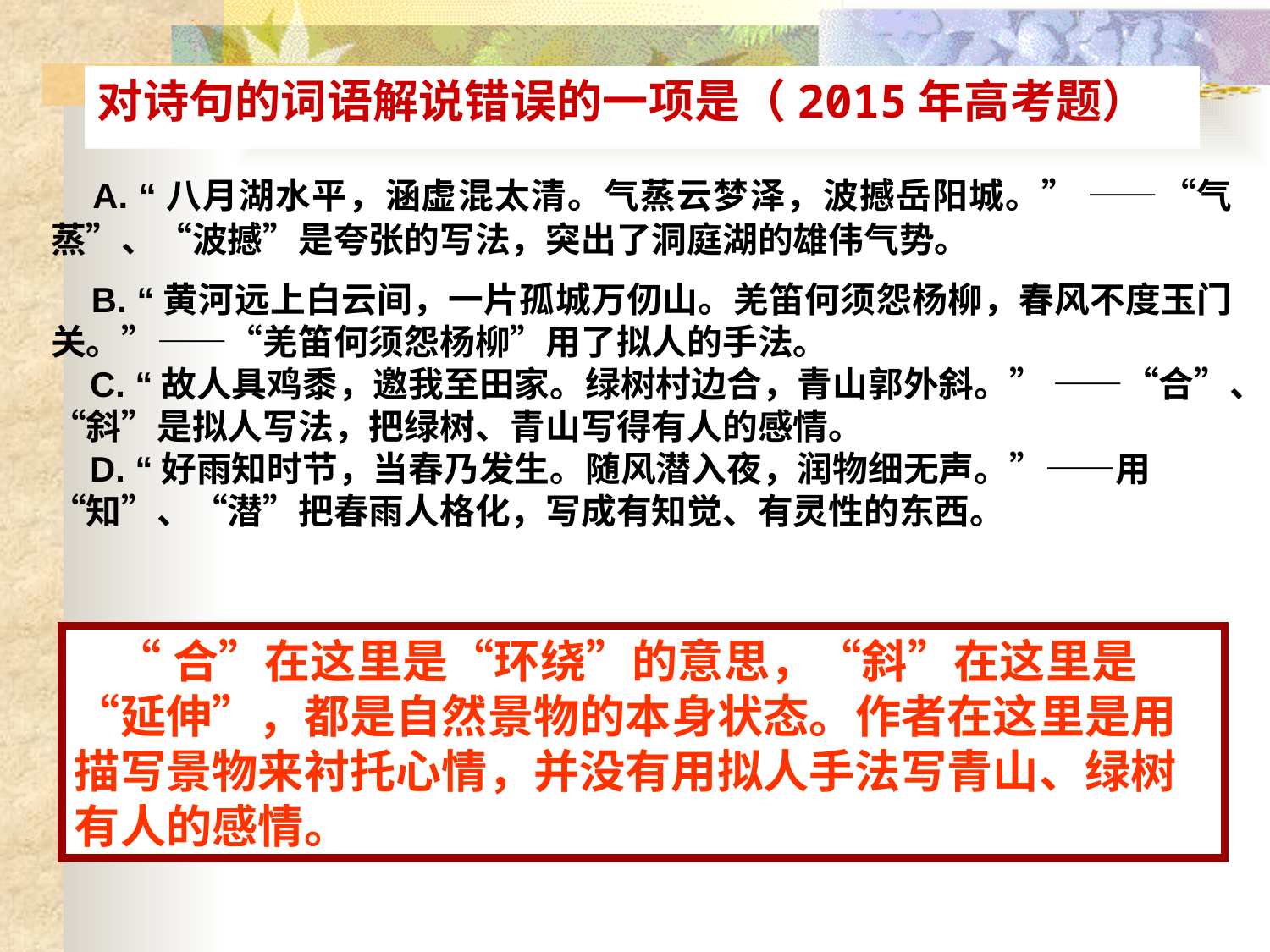

对诗句的词语解说错误的一项是（2015年高考题）
   A. “八月湖水平，涵虚混太清。气蒸云梦泽，波撼岳阳城。” ——“气蒸”、“波撼”是夸张的写法，突出了洞庭湖的雄伟气势。
    B. “黄河远上白云间，一片孤城万仞山。羌笛何须怨杨柳，春风不度玉门关。”——“羌笛何须怨杨柳”用了拟人的手法。
    C. “故人具鸡黍，邀我至田家。绿树村边合，青山郭外斜。” ——“合”、“斜”是拟人写法，把绿树、青山写得有人的感情。
    D. “好雨知时节，当春乃发生。随风潜入夜，润物细无声。”——用“知”、“潜”把春雨人格化，写成有知觉、有灵性的东西。
    “合”在这里是“环绕”的意思，“斜”在这里是“延伸”，都是自然景物的本身状态。作者在这里是用描写景物来衬托心情，并没有用拟人手法写青山、绿树有人的感情。